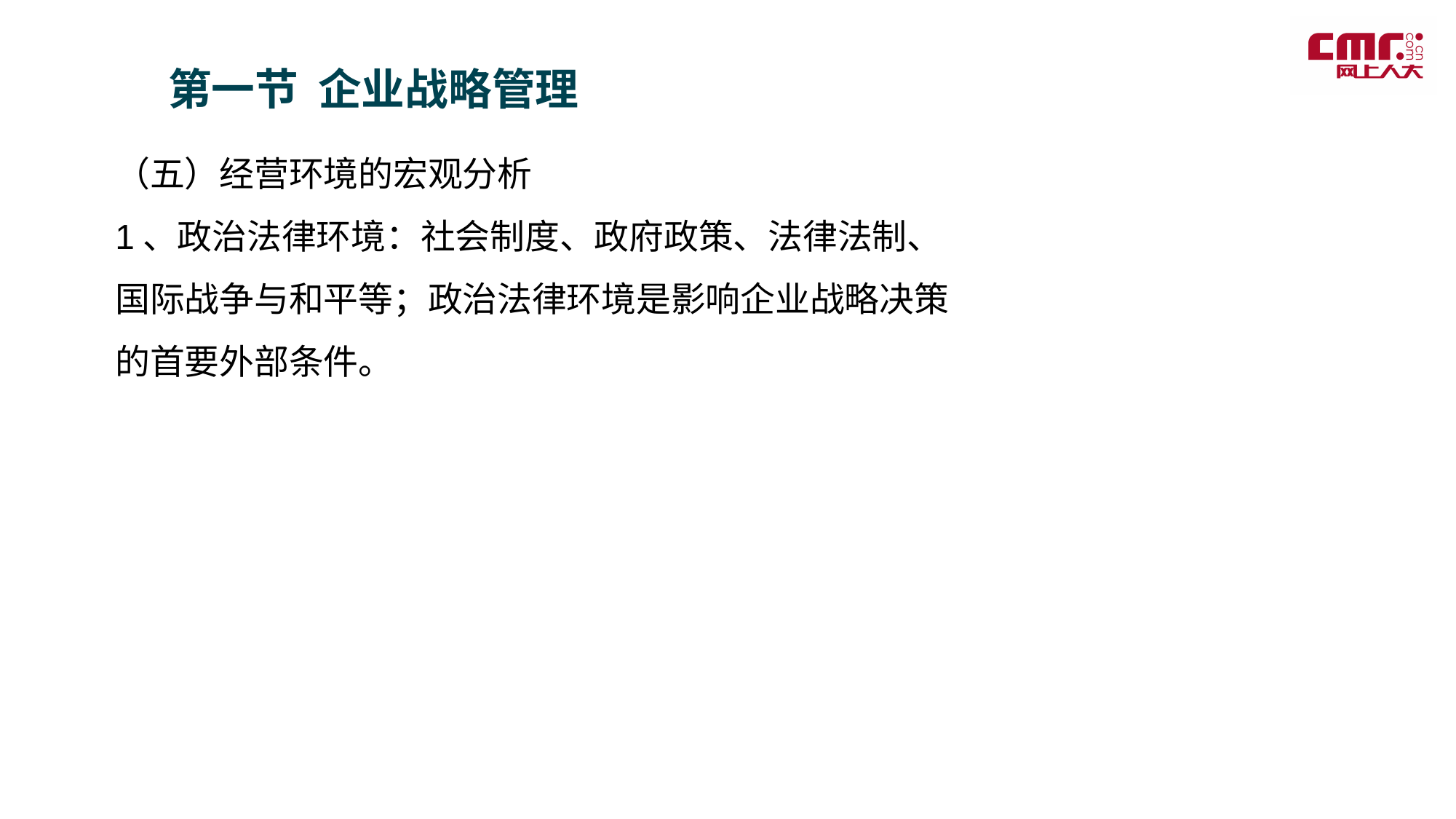

第一节  企业战略管理
（五）经营环境的宏观分析
1、政治法律环境：社会制度、政府政策、法律法制、国际战争与和平等；政治法律环境是影响企业战略决策的首要外部条件。